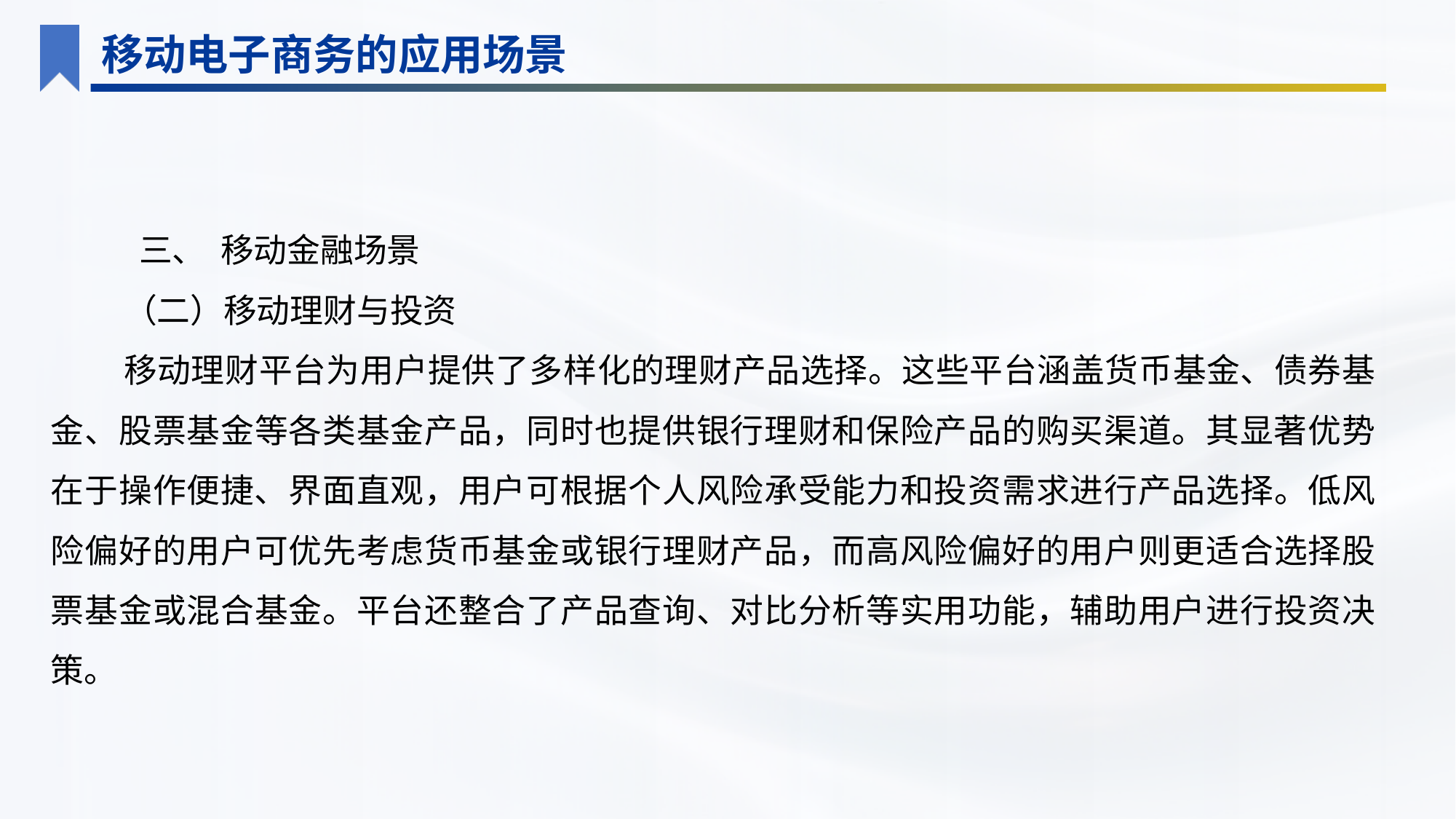

移动电子商务的应用场景
 三、  移动金融场景
（二）移动理财与投资
移动理财平台为用户提供了多样化的理财产品选择。这些平台涵盖货币基金、债券基金、股票基金等各类基金产品，同时也提供银行理财和保险产品的购买渠道。其显著优势在于操作便捷、界面直观，用户可根据个人风险承受能力和投资需求进行产品选择。低风险偏好的用户可优先考虑货币基金或银行理财产品，而高风险偏好的用户则更适合选择股票基金或混合基金。平台还整合了产品查询、对比分析等实用功能，辅助用户进行投资决策。